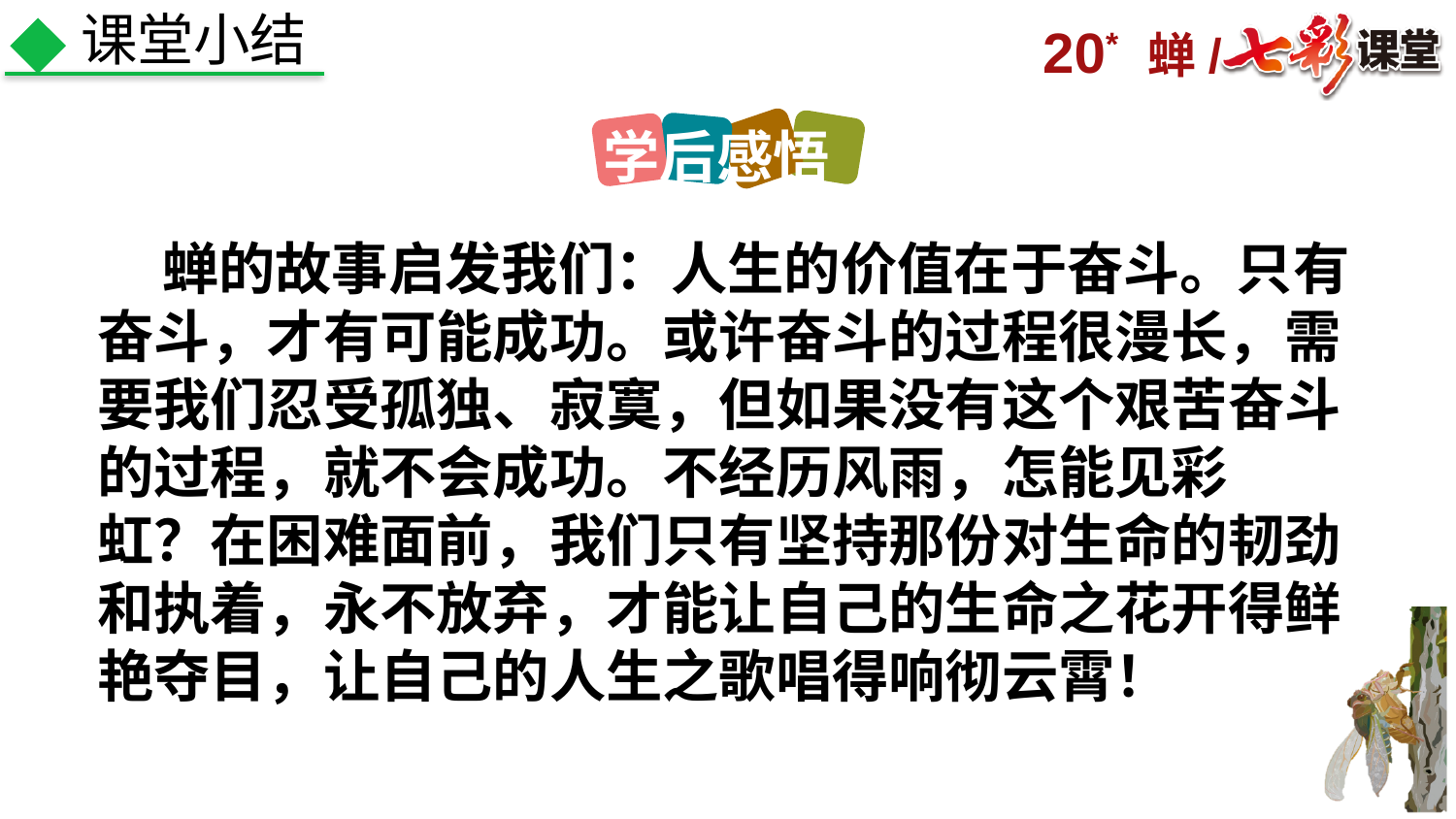

课堂小结

学后感悟

    蝉的故事启发我们：人生的价值在于奋斗。只有奋斗，才有可能成功。或许奋斗的过程很漫长，需要我们忍受孤独、寂寞，但如果没有这个艰苦奋斗的过程，就不会成功。不经历风雨，怎能见彩
虹？在困难面前，我们只有坚持那份对生命的韧劲和执着，永不放弃，才能让自己的生命之花开得鲜艳夺目，让自己的人生之歌唱得响彻云霄！